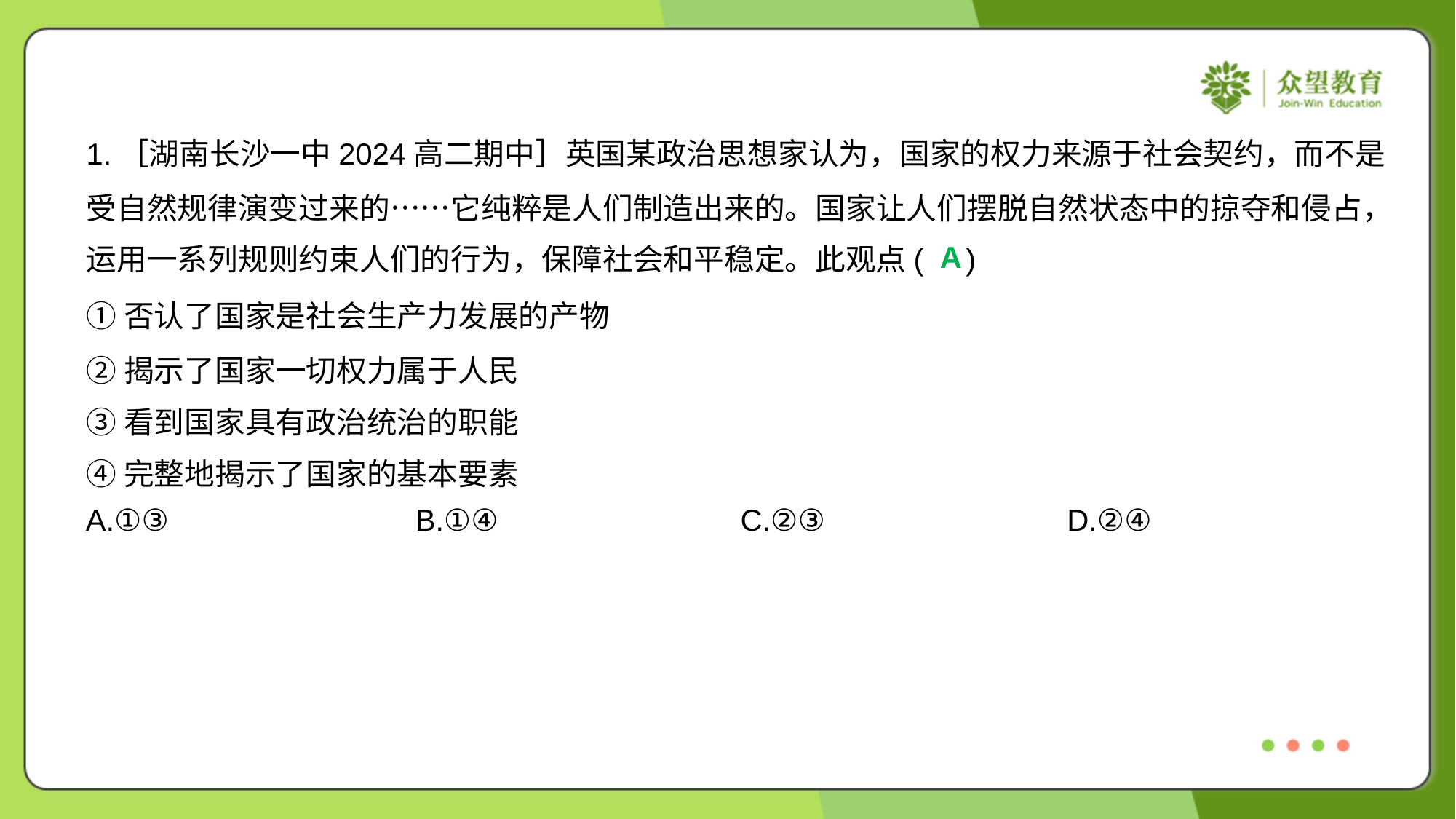

1.［湖南长沙一中2024高二期中］英国某政治思想家认为，国家的权力来源于社会契约，而不是
受自然规律演变过来的……它纯粹是人们制造出来的。国家让人们摆脱自然状态中的掠夺和侵占，
运用一系列规则约束人们的行为，保障社会和平稳定。此观点(     )
A
①否认了国家是社会生产力发展的产物
②揭示了国家一切权力属于人民
③看到国家具有政治统治的职能
④完整地揭示了国家的基本要素
A.①③	B.①④	C.②③	D.②④